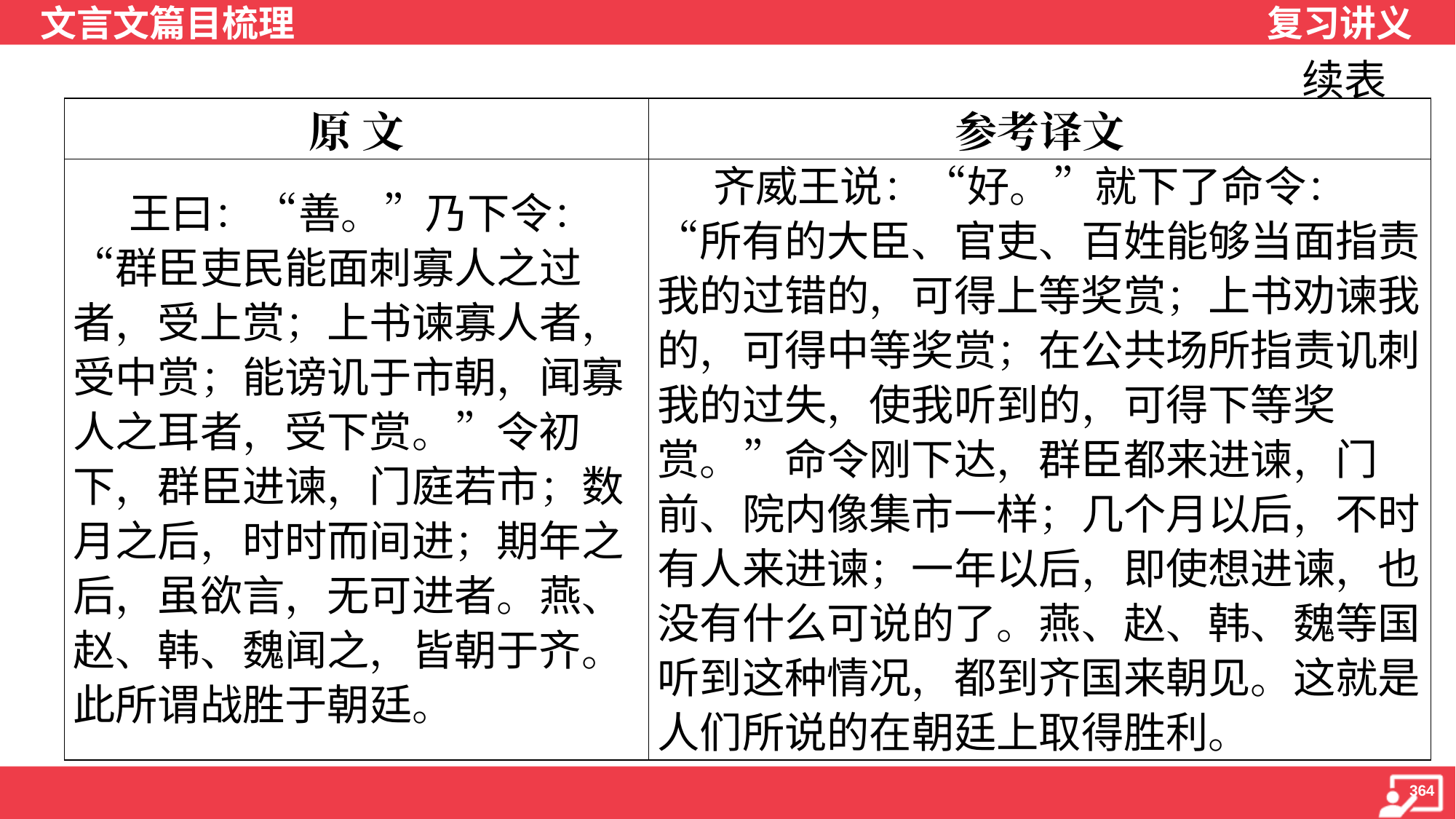

续表
| 原 文 | 参考译文 |
| --- | --- |
| 王曰：“善。”乃下令：“群臣吏民能面刺寡人之过者，受上赏；上书谏寡人者，受中赏；能谤讥于市朝，闻寡人之耳者，受下赏。”令初下，群臣进谏，门庭若市；数月之后，时时而间进；期年之后，虽欲言，无可进者。燕、赵、韩、魏闻之，皆朝于齐。此所谓战胜于朝廷。 | 齐威王说：“好。”就下了命令：“所有的大臣、官吏、百姓能够当面指责我的过错的，可得上等奖赏；上书劝谏我的，可得中等奖赏；在公共场所指责讥刺我的过失，使我听到的，可得下等奖赏。”命令刚下达，群臣都来进谏，门前、院内像集市一样；几个月以后，不时有人来进谏；一年以后，即使想进谏，也没有什么可说的了。燕、赵、韩、魏等国听到这种情况，都到齐国来朝见。这就是人们所说的在朝廷上取得胜利。 |